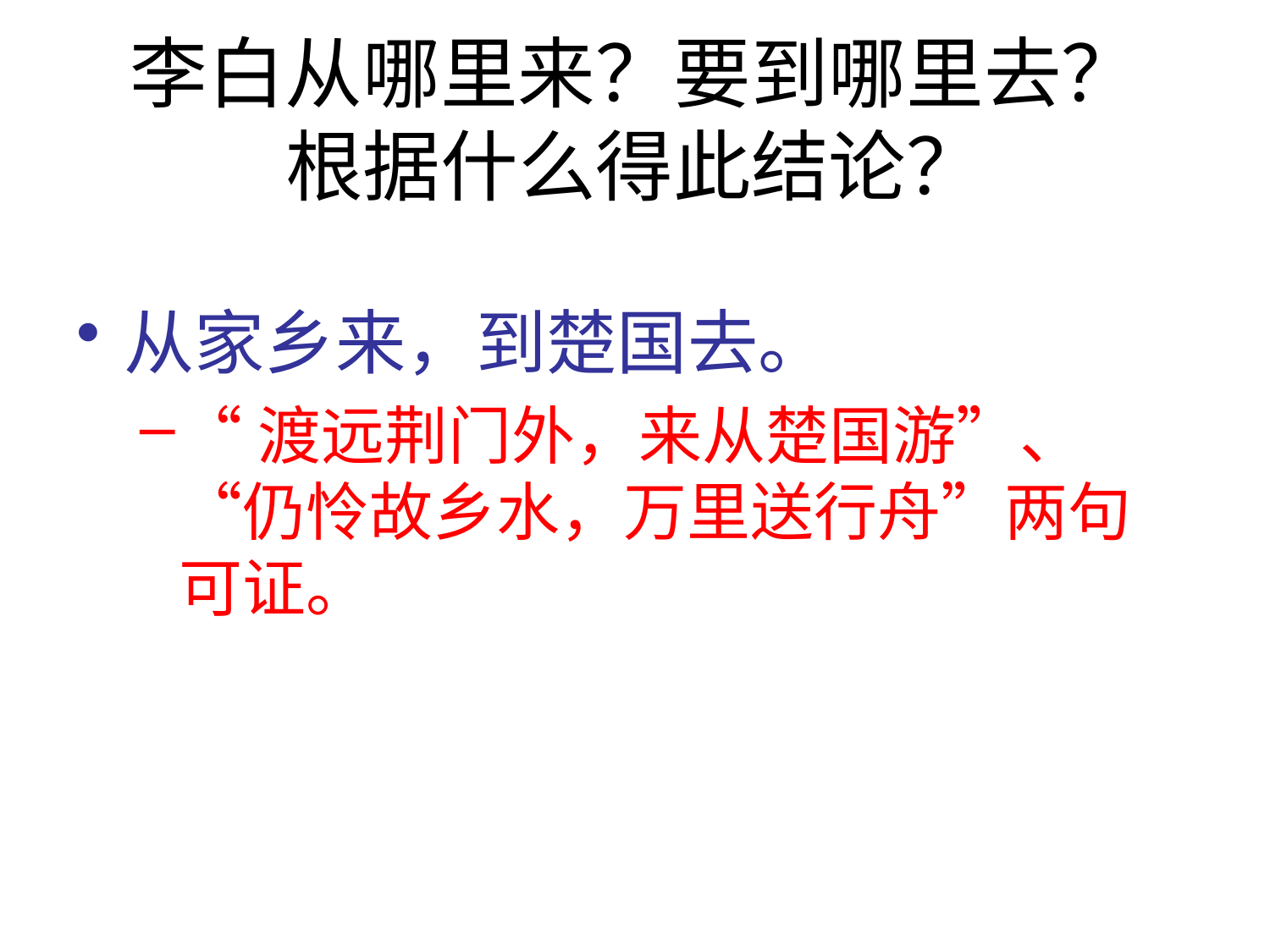

# 李白从哪里来？要到哪里去？ 根据什么得此结论？
从家乡来，到楚国去。
“渡远荆门外，来从楚国游”、“仍怜故乡水，万里送行舟”两句可证。